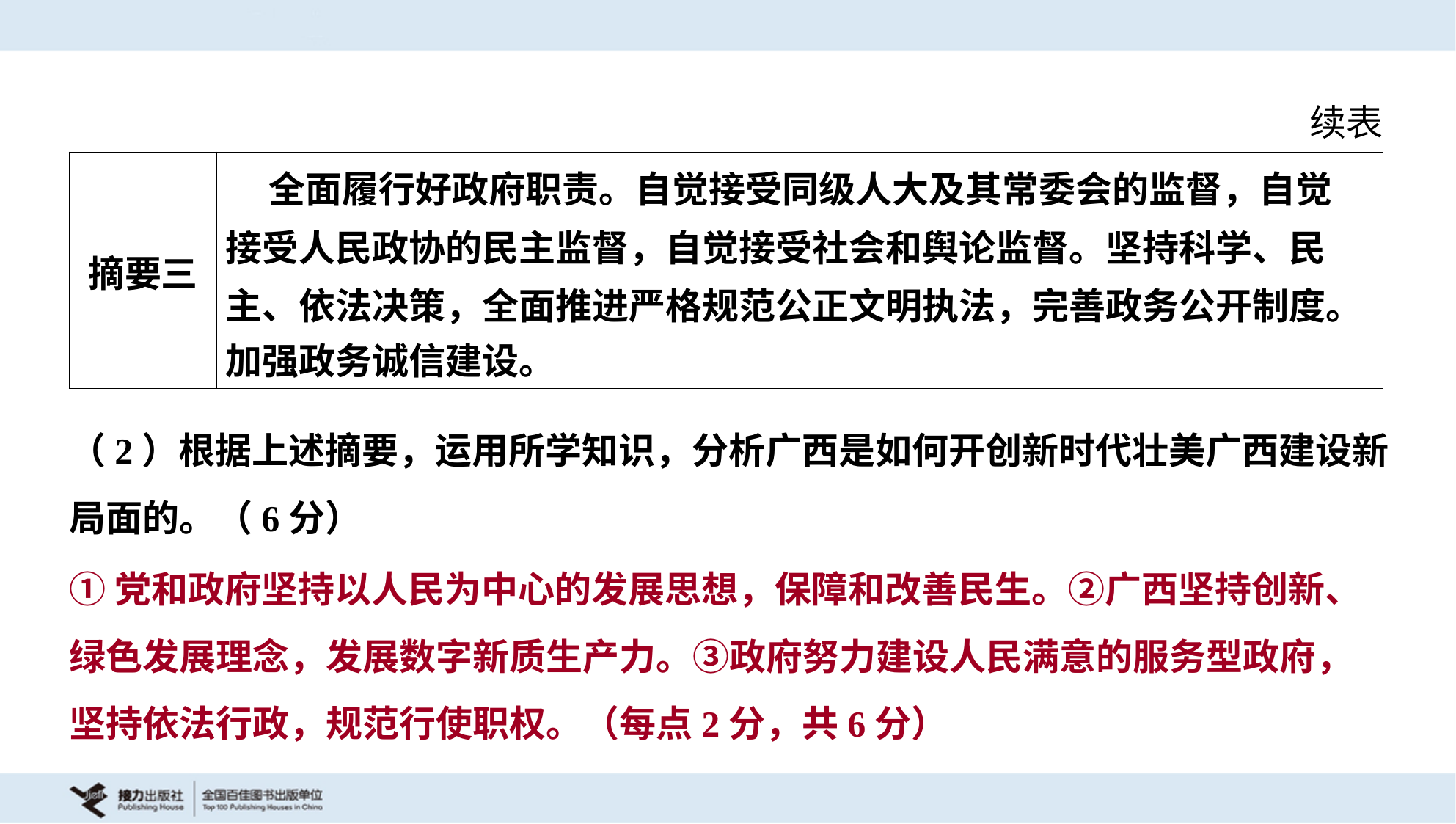

续表
| 摘要三 | 全面履行好政府职责。自觉接受同级人大及其常委会的监督，自觉 接受人民政协的民主监督，自觉接受社会和舆论监督。坚持科学、民 主、依法决策，全面推进严格规范公正文明执法，完善政务公开制度。 加强政务诚信建设。 |
| --- | --- |
（2）根据上述摘要，运用所学知识，分析广西是如何开创新时代壮美广西建设新
局面的。（6分）
①党和政府坚持以人民为中心的发展思想，保障和改善民生。②广西坚持创新、
绿色发展理念，发展数字新质生产力。③政府努力建设人民满意的服务型政府，
坚持依法行政，规范行使职权。（每点2分，共6分）